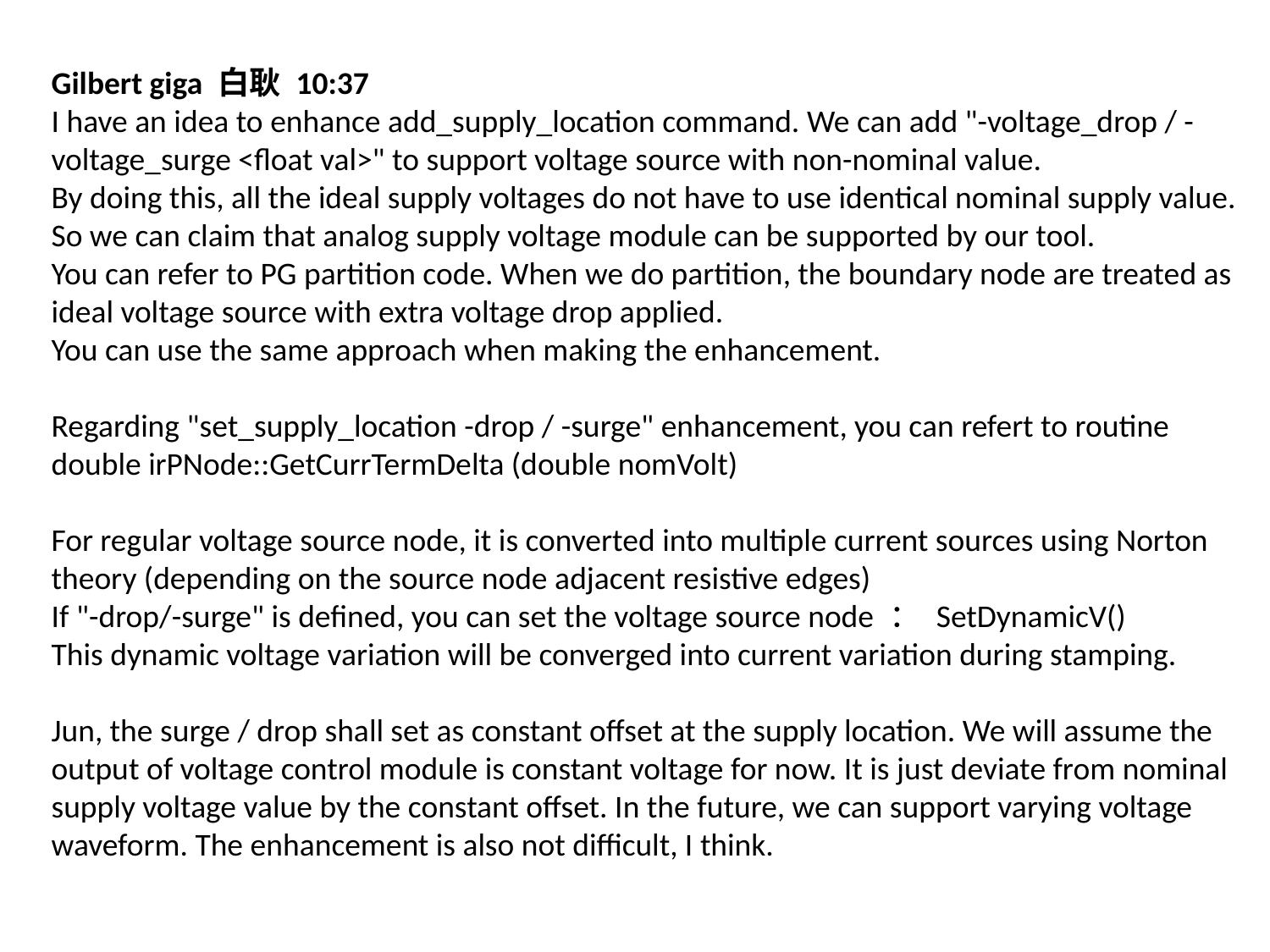

Gilbert giga 白耿 10:37
I have an idea to enhance add_supply_location command. We can add "-voltage_drop / -voltage_surge <float val>" to support voltage source with non-nominal value.
By doing this, all the ideal supply voltages do not have to use identical nominal supply value.
So we can claim that analog supply voltage module can be supported by our tool.
You can refer to PG partition code. When we do partition, the boundary node are treated as ideal voltage source with extra voltage drop applied.
You can use the same approach when making the enhancement.

Regarding "set_supply_location -drop / -surge" enhancement, you can refert to routine
double irPNode::GetCurrTermDelta (double nomVolt)

For regular voltage source node, it is converted into multiple current sources using Norton theory (depending on the source node adjacent resistive edges)
If "-drop/-surge" is defined, you can set the voltage source node ： SetDynamicV()
This dynamic voltage variation will be converged into current variation during stamping.

Jun, the surge / drop shall set as constant offset at the supply location. We will assume the output of voltage control module is constant voltage for now. It is just deviate from nominal supply voltage value by the constant offset. In the future, we can support varying voltage waveform. The enhancement is also not difficult, I think.